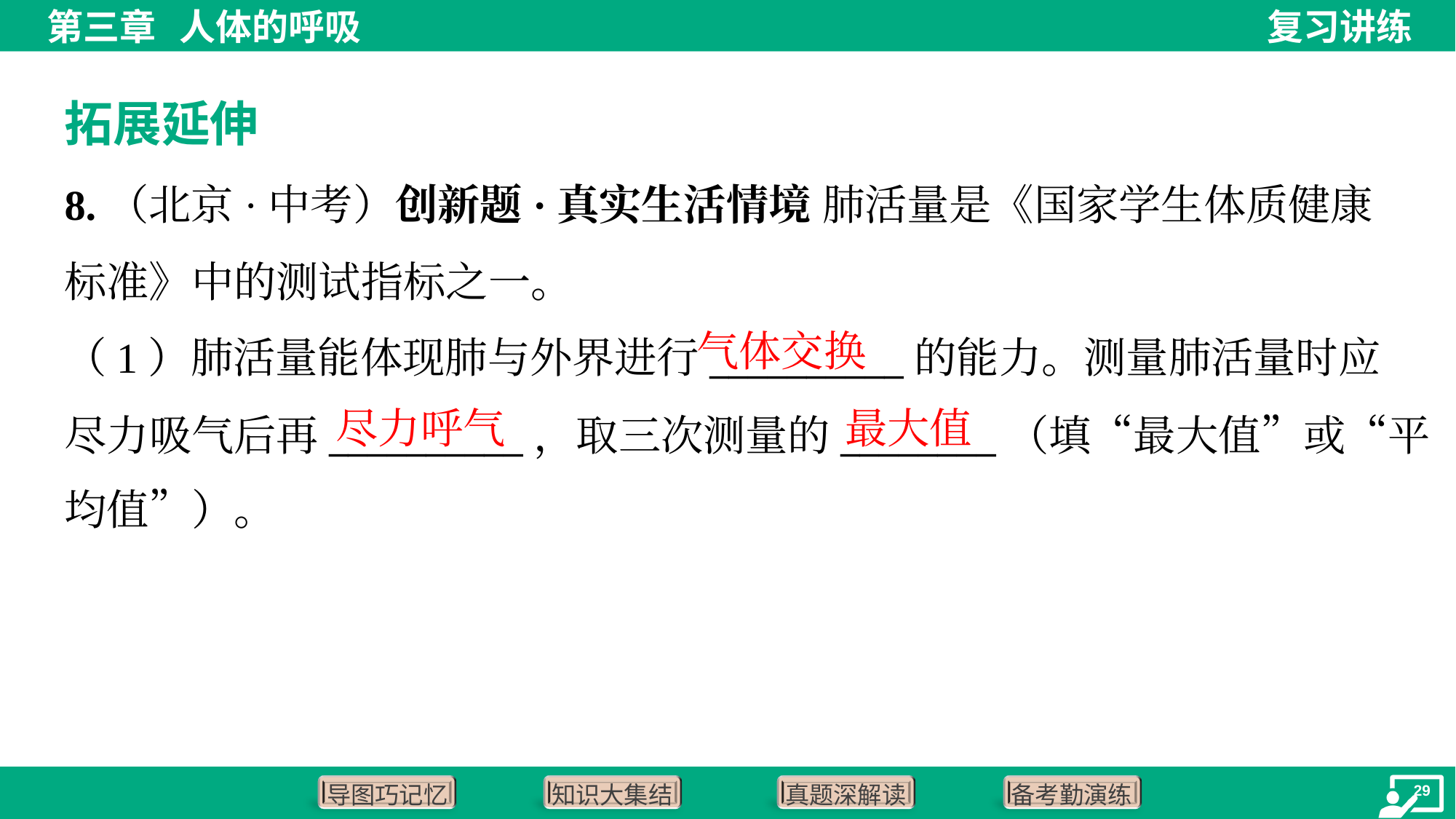

拓展延伸
8.（北京·中考）创新题·真实生活情境 肺活量是《国家学生体质健康标准》中的测试指标之一。
气体交换
（1）肺活量能体现肺与外界进行__________的能力。测量肺活量时应
尽力吸气后再__________，取三次测量的________（填“最大值”或“平
均值”）。
尽力呼气
最大值